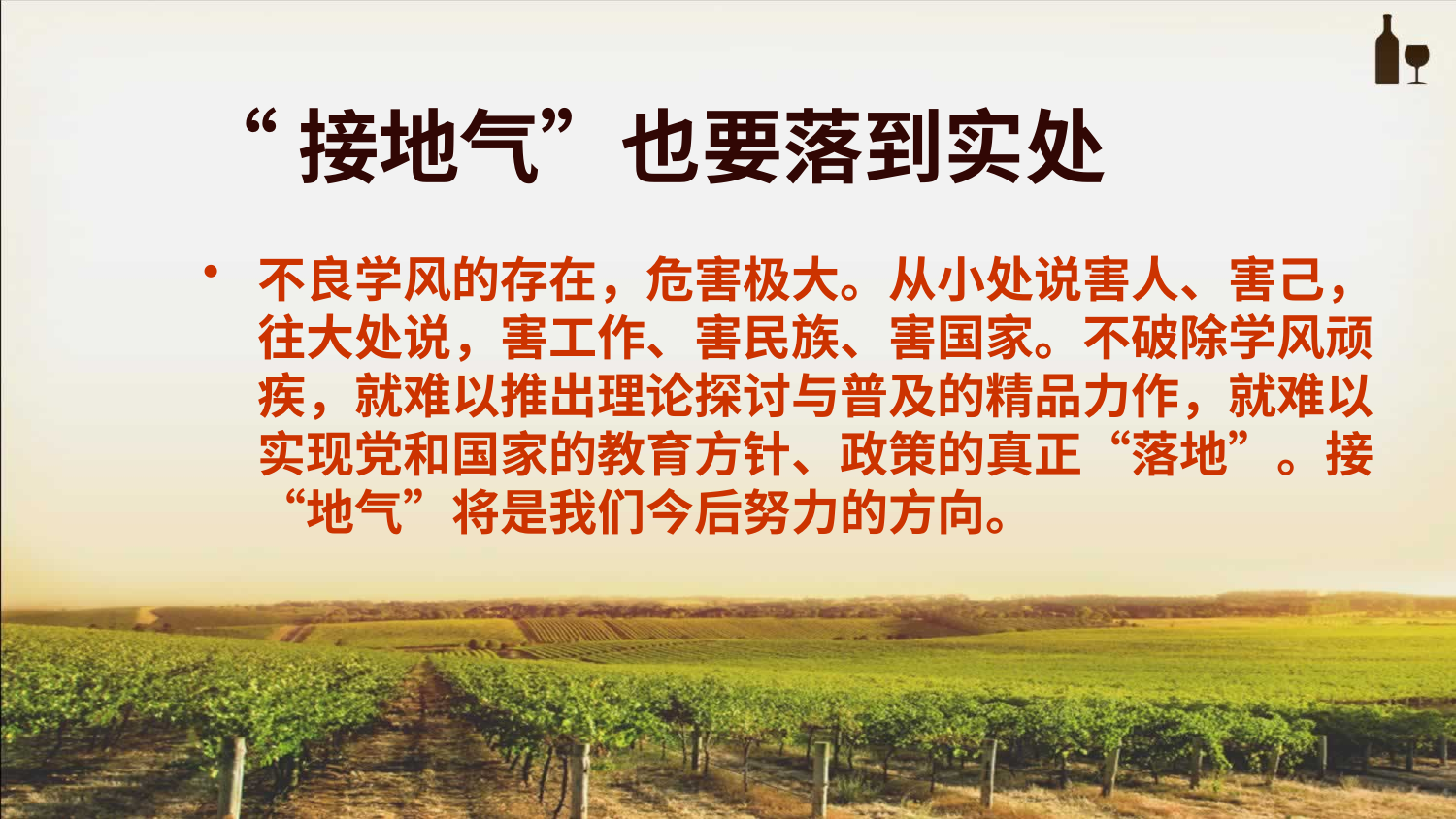

“接地气”也要落到实处
不良学风的存在，危害极大。从小处说害人、害己，往大处说，害工作、害民族、害国家。不破除学风顽疾，就难以推出理论探讨与普及的精品力作，就难以实现党和国家的教育方针、政策的真正“落地”。接“地气”将是我们今后努力的方向。